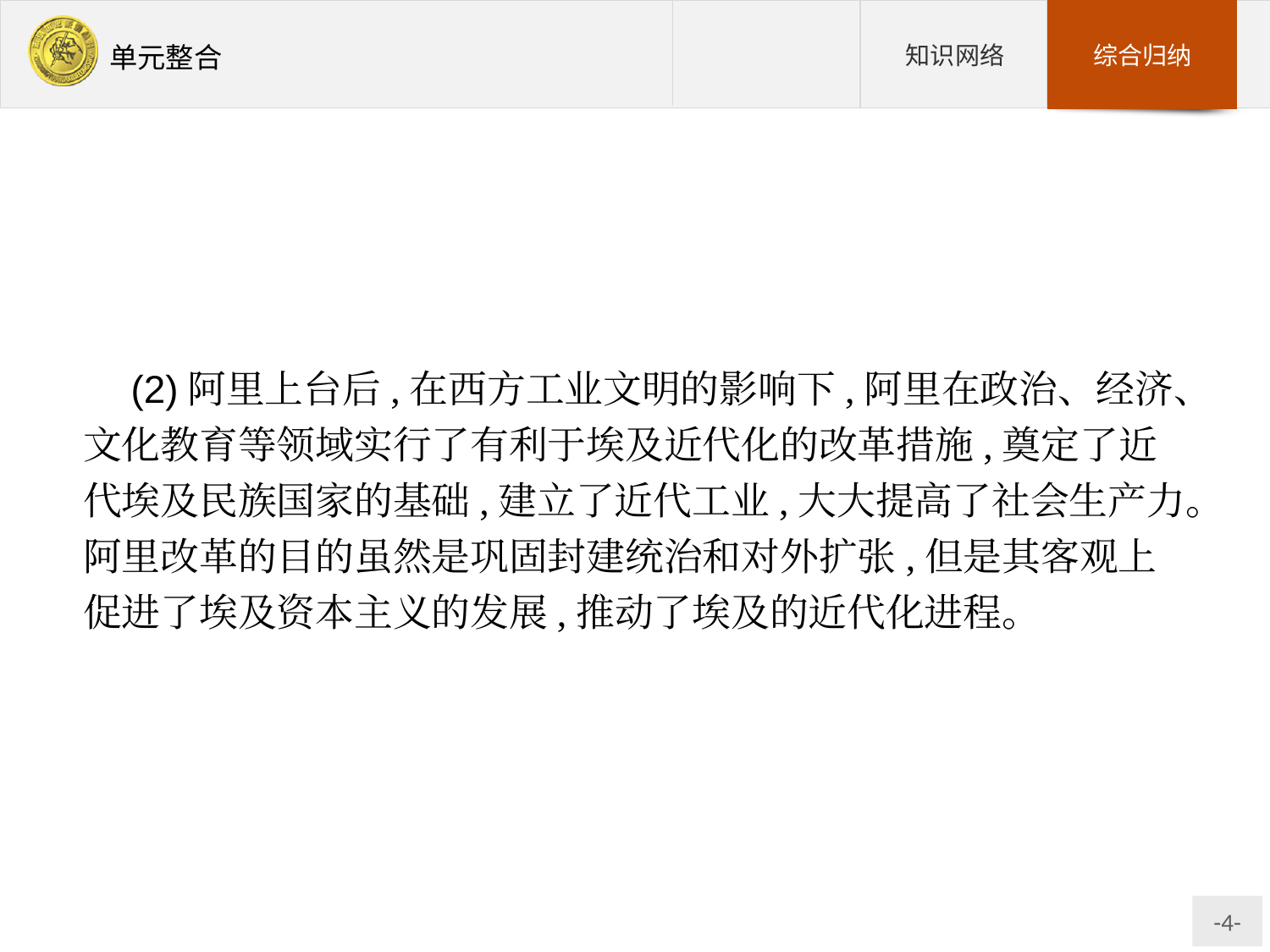

(2)阿里上台后,在西方工业文明的影响下,阿里在政治、经济、文化教育等领域实行了有利于埃及近代化的改革措施,奠定了近代埃及民族国家的基础,建立了近代工业,大大提高了社会生产力。阿里改革的目的虽然是巩固封建统治和对外扩张,但是其客观上促进了埃及资本主义的发展,推动了埃及的近代化进程。